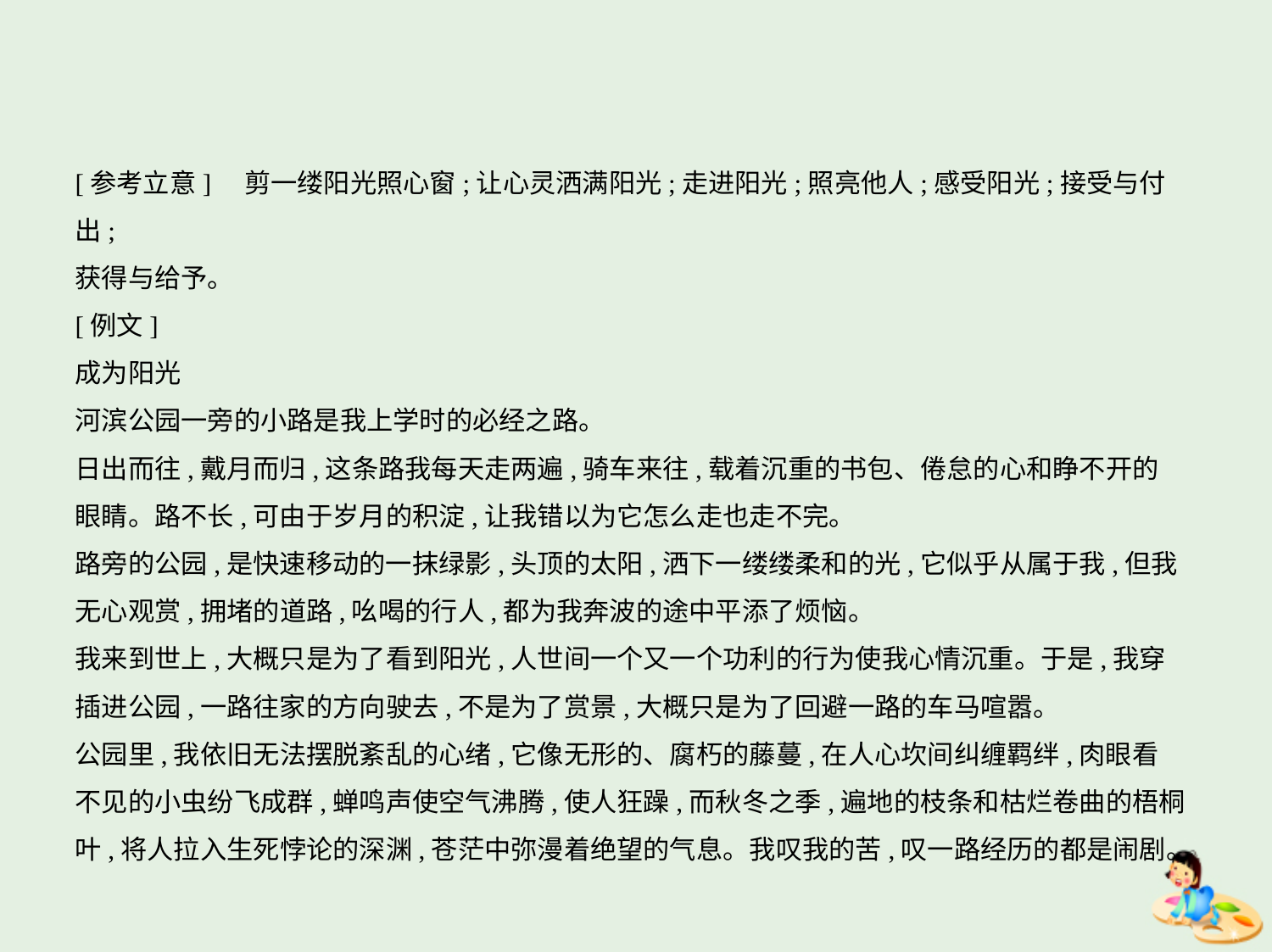

[参考立意]　剪一缕阳光照心窗;让心灵洒满阳光;走进阳光;照亮他人;感受阳光;接受与付出;
获得与给予。
[例文]
成为阳光
河滨公园一旁的小路是我上学时的必经之路。
日出而往,戴月而归,这条路我每天走两遍,骑车来往,载着沉重的书包、倦怠的心和睁不开的
眼睛。路不长,可由于岁月的积淀,让我错以为它怎么走也走不完。
路旁的公园,是快速移动的一抹绿影,头顶的太阳,洒下一缕缕柔和的光,它似乎从属于我,但我
无心观赏,拥堵的道路,吆喝的行人,都为我奔波的途中平添了烦恼。
我来到世上,大概只是为了看到阳光,人世间一个又一个功利的行为使我心情沉重。于是,我穿
插进公园,一路往家的方向驶去,不是为了赏景,大概只是为了回避一路的车马喧嚣。
公园里,我依旧无法摆脱紊乱的心绪,它像无形的、腐朽的藤蔓,在人心坎间纠缠羁绊,肉眼看
不见的小虫纷飞成群,蝉鸣声使空气沸腾,使人狂躁,而秋冬之季,遍地的枝条和枯烂卷曲的梧桐叶,将人拉入生死悖论的深渊,苍茫中弥漫着绝望的气息。我叹我的苦,叹一路经历的都是闹剧。